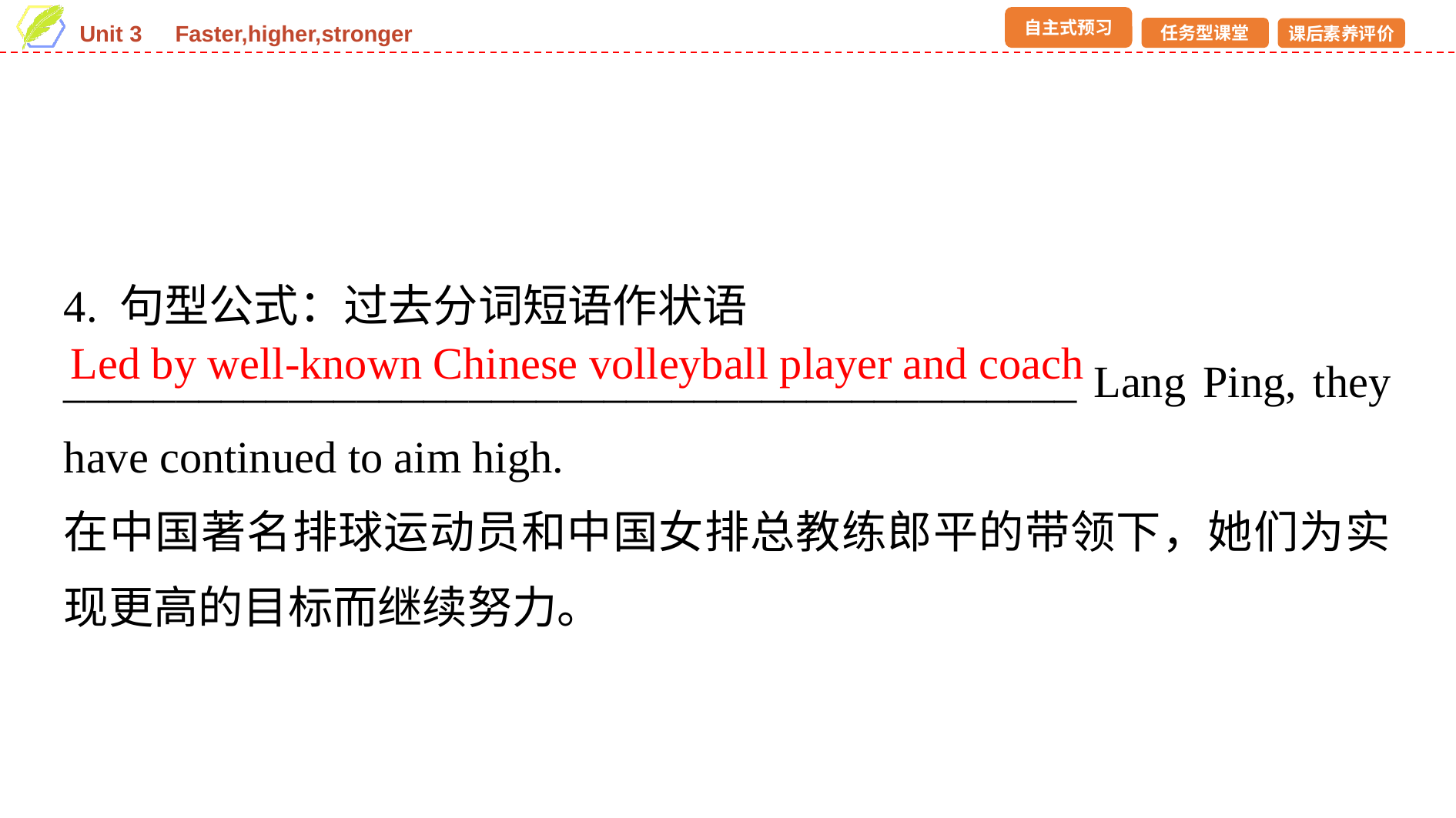

4. 句型公式：过去分词短语作状语
_____________________________________________ Lang Ping, they have continued to aim high.
在中国著名排球运动员和中国女排总教练郎平的带领下，她们为实现更高的目标而继续努力。
Led by well-known Chinese volleyball player and coach